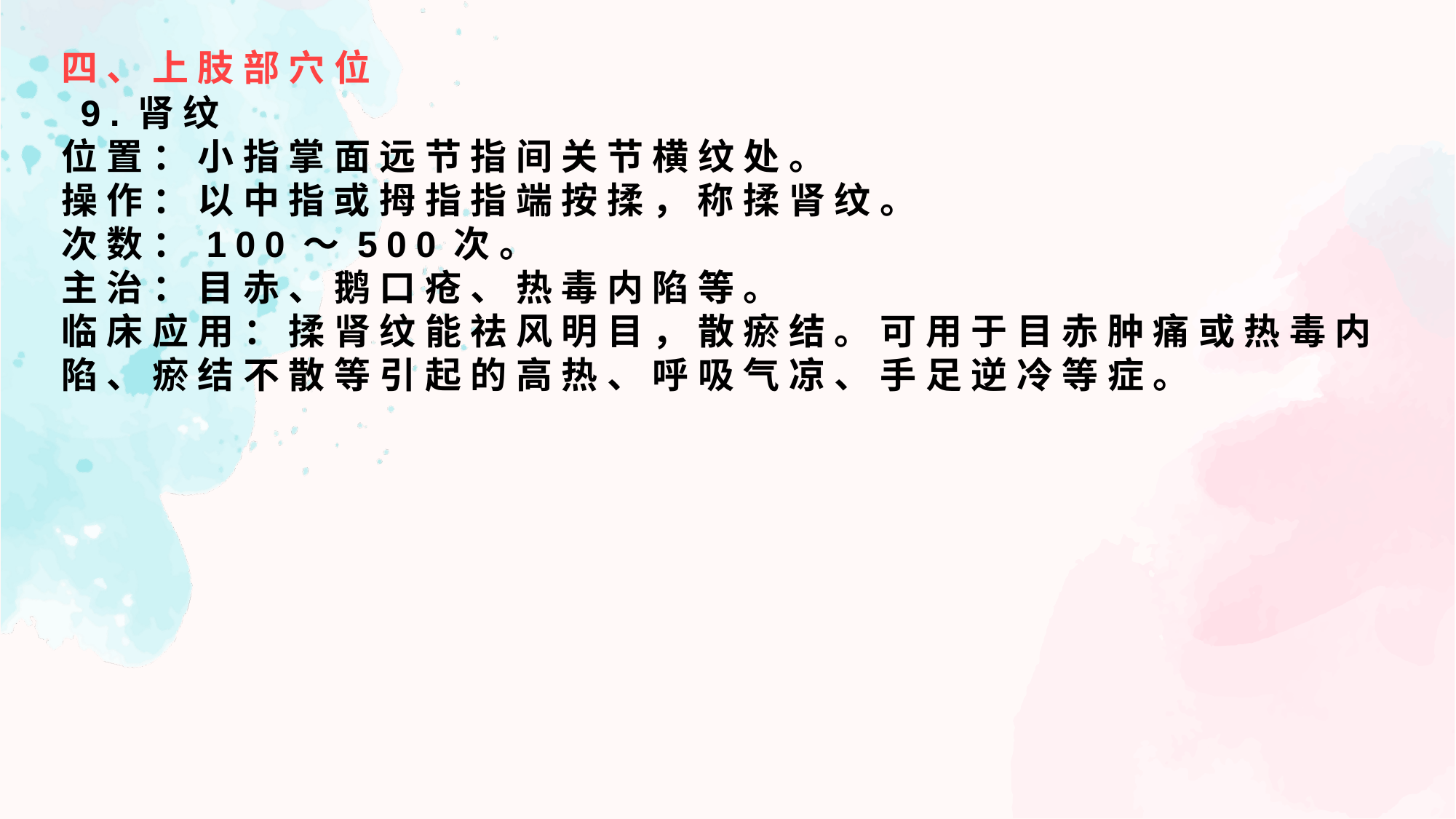

四、上肢部穴位
 9.肾纹
位置：小指掌面远节指间关节横纹处。
操作：以中指或拇指指端按揉，称揉肾纹。
次数：100～500次。
主治：目赤、鹅口疮、热毒内陷等。
临床应用：揉肾纹能祛风明目，散瘀结。可用于目赤肿痛或热毒内陷、瘀结不散等引起的高热、呼吸气凉、手足逆冷等症。